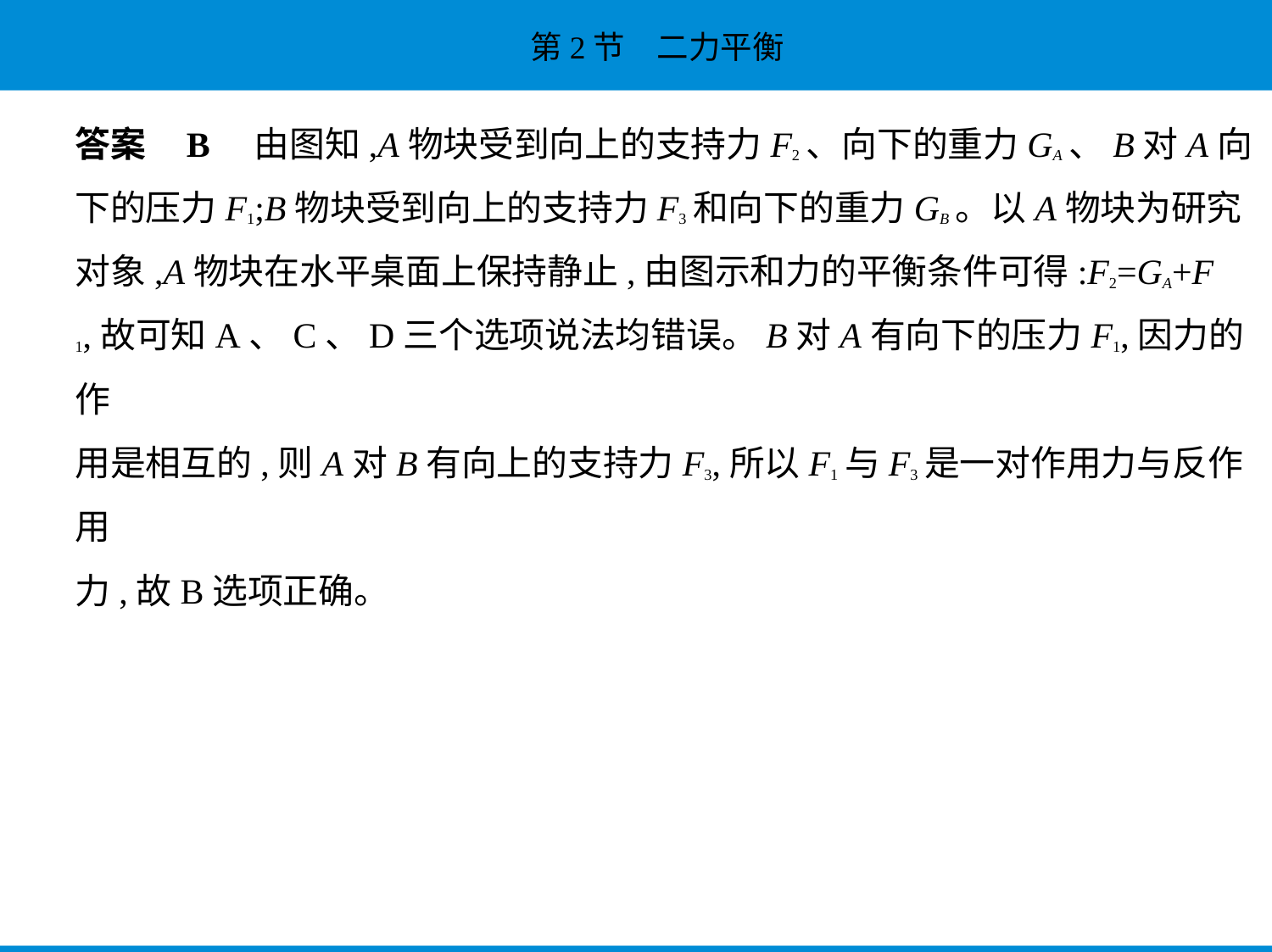

答案    B　由图知,A物块受到向上的支持力F2、向下的重力GA、B对A向
下的压力F1;B物块受到向上的支持力F3和向下的重力GB。以A物块为研究
对象,A物块在水平桌面上保持静止,由图示和力的平衡条件可得:F2=GA+F
1,故可知A、C、D三个选项说法均错误。B对A有向下的压力F1,因力的作
用是相互的,则A对B有向上的支持力F3,所以F1与F3是一对作用力与反作用
力,故B选项正确。